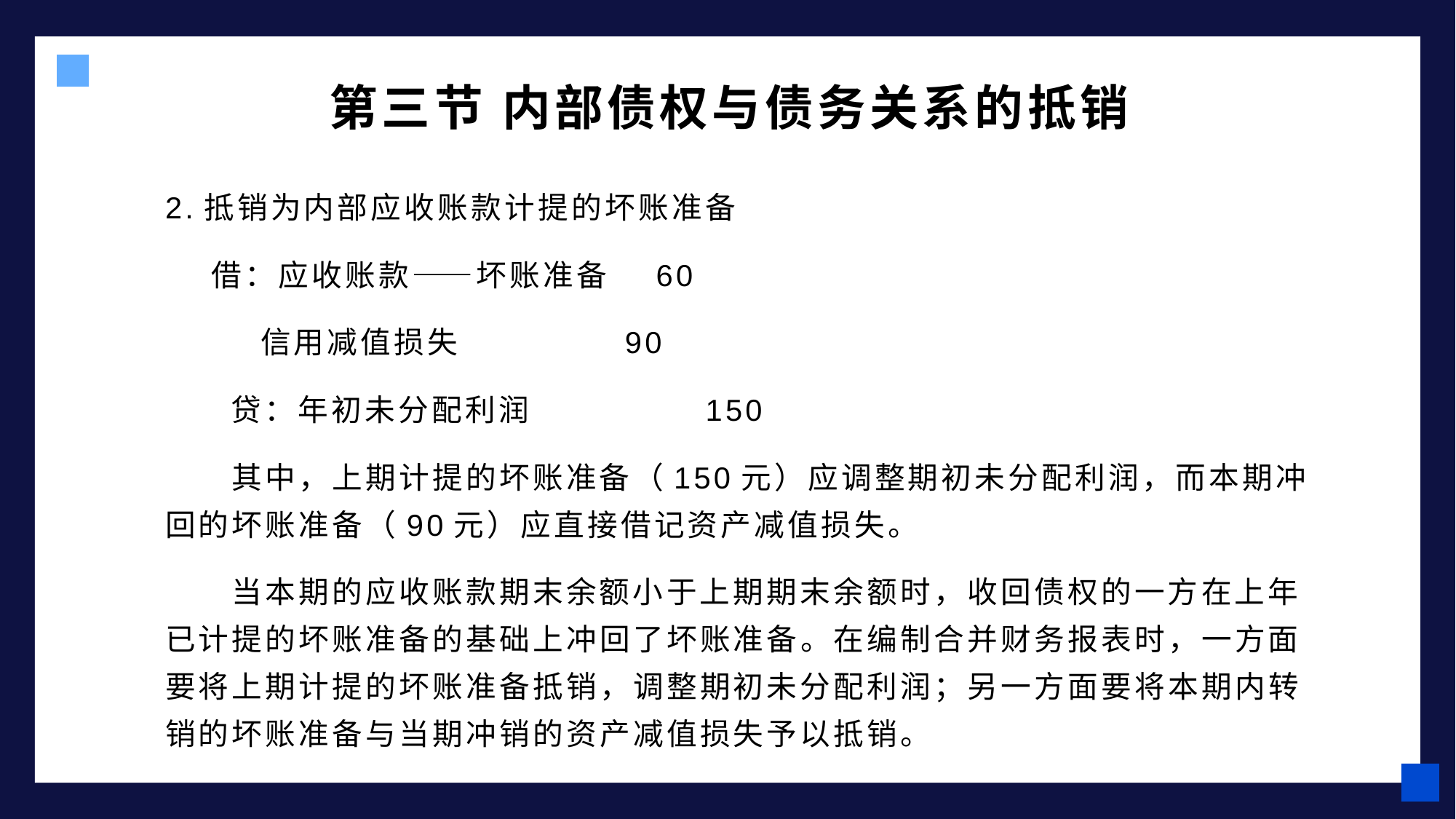

第三节 内部债权与债务关系的抵销
2.抵销为内部应收账款计提的坏账准备
    借：应收账款——坏账准备    60
         信用减值损失                90
      贷：年初未分配利润                 150
其中，上期计提的坏账准备（150元）应调整期初未分配利润，而本期冲回的坏账准备（90元）应直接借记资产减值损失。
当本期的应收账款期末余额小于上期期末余额时，收回债权的一方在上年已计提的坏账准备的基础上冲回了坏账准备。在编制合并财务报表时，一方面要将上期计提的坏账准备抵销，调整期初未分配利润；另一方面要将本期内转销的坏账准备与当期冲销的资产减值损失予以抵销。